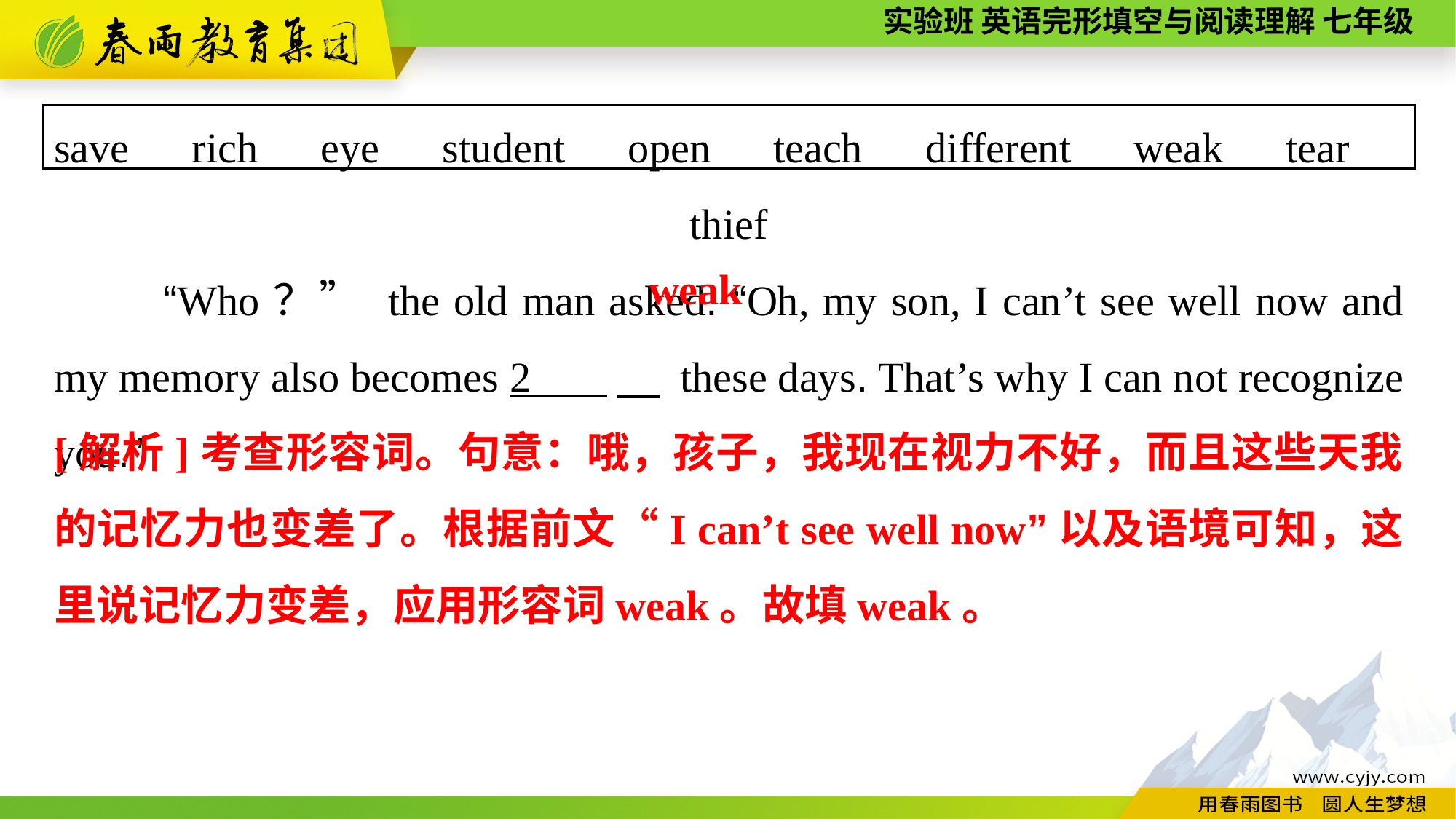

save　rich　eye　student　open　teach　different　weak　tear　thief
“Who？” the old man asked. “Oh, my son, I can’t see well now and my memory also becomes 2       　 these days. That’s why I can not recognize you.”

weak
[解析]考查形容词。句意：哦，孩子，我现在视力不好，而且这些天我的记忆力也变差了。根据前文“I can’t see well now”以及语境可知，这里说记忆力变差，应用形容词weak。故填weak。